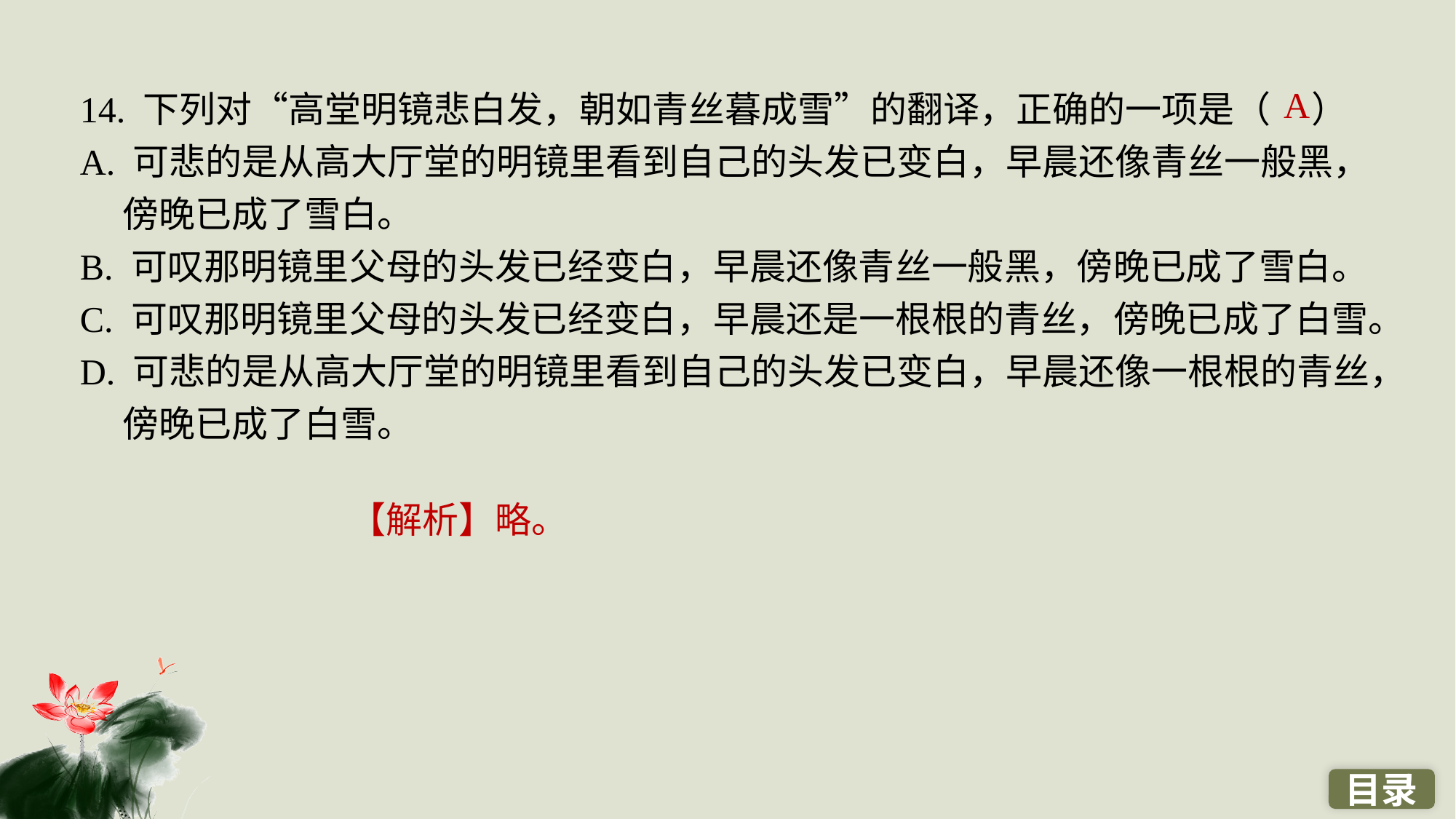

14. 下列对“高堂明镜悲白发，朝如青丝暮成雪”的翻译，正确的一项是（     ）
A. 可悲的是从高大厅堂的明镜里看到自己的头发已变白，早晨还像青丝一般黑，傍晚已成了雪白。
B. 可叹那明镜里父母的头发已经变白，早晨还像青丝一般黑，傍晚已成了雪白。
C. 可叹那明镜里父母的头发已经变白，早晨还是一根根的青丝，傍晚已成了白雪。
D. 可悲的是从高大厅堂的明镜里看到自己的头发已变白，早晨还像一根根的青丝，傍晚已成了白雪。
A
【解析】略。